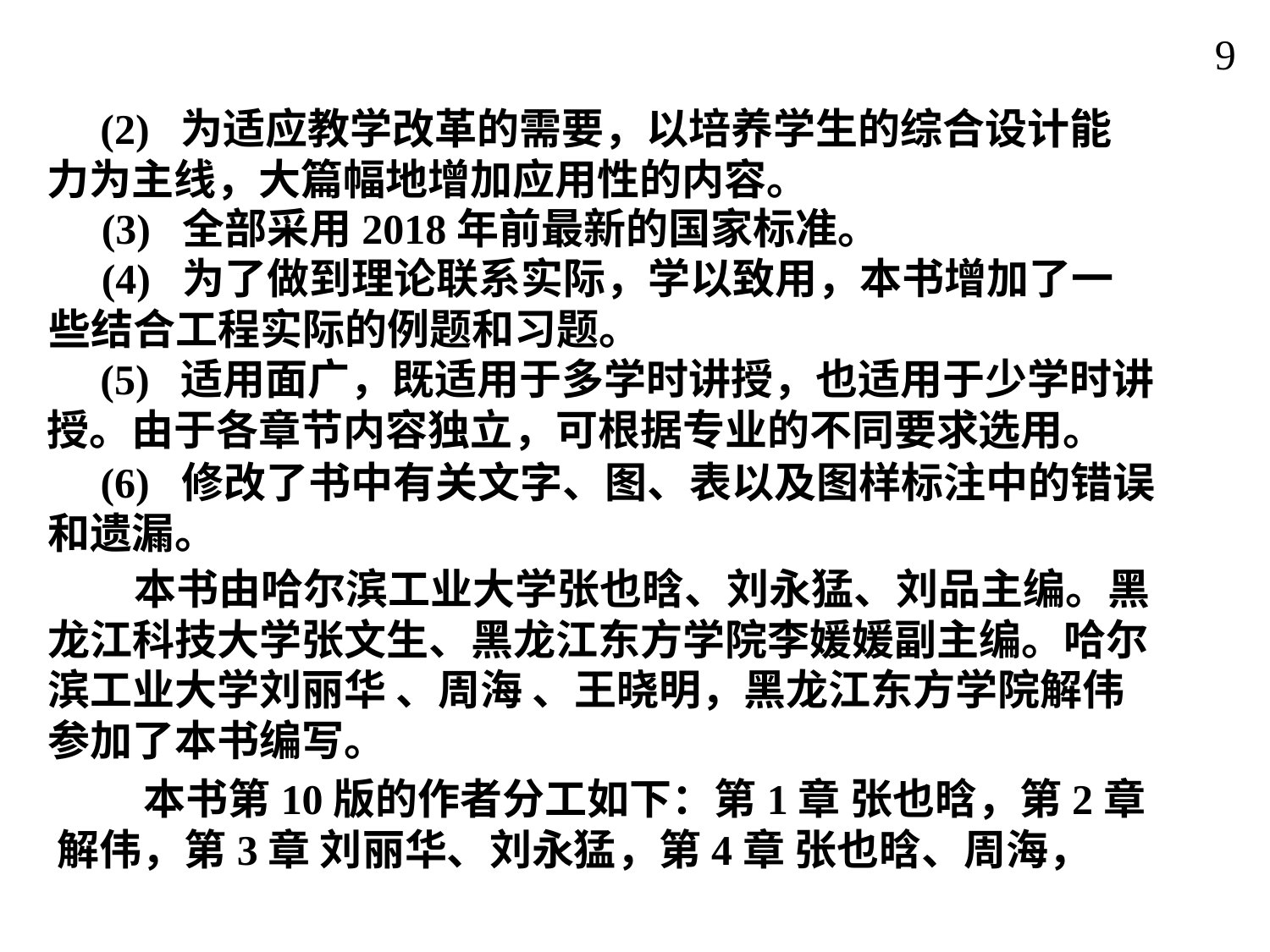

9
     (2)  为适应教学改革的需要，以培养学生的综合设计能力为主线，大篇幅地增加应用性的内容。
     (3)  全部采用2018年前最新的国家标准。
     (4)  为了做到理论联系实际，学以致用，本书增加了一些结合工程实际的例题和习题。
     (5)  适用面广，既适用于多学时讲授，也适用于少学时讲授。由于各章节内容独立，可根据专业的不同要求选用。
     (6)  修改了书中有关文字、图、表以及图样标注中的错误和遗漏。
        本书由哈尔滨工业大学张也晗、刘永猛、刘品主编。黑龙江科技大学张文生、黑龙江东方学院李媛媛副主编。哈尔滨工业大学刘丽华 、周海 、王晓明，黑龙江东方学院解伟参加了本书编写。
        本书第10版的作者分工如下：第1章 张也晗，第2章 解伟，第3章 刘丽华、刘永猛，第4章 张也晗、周海，